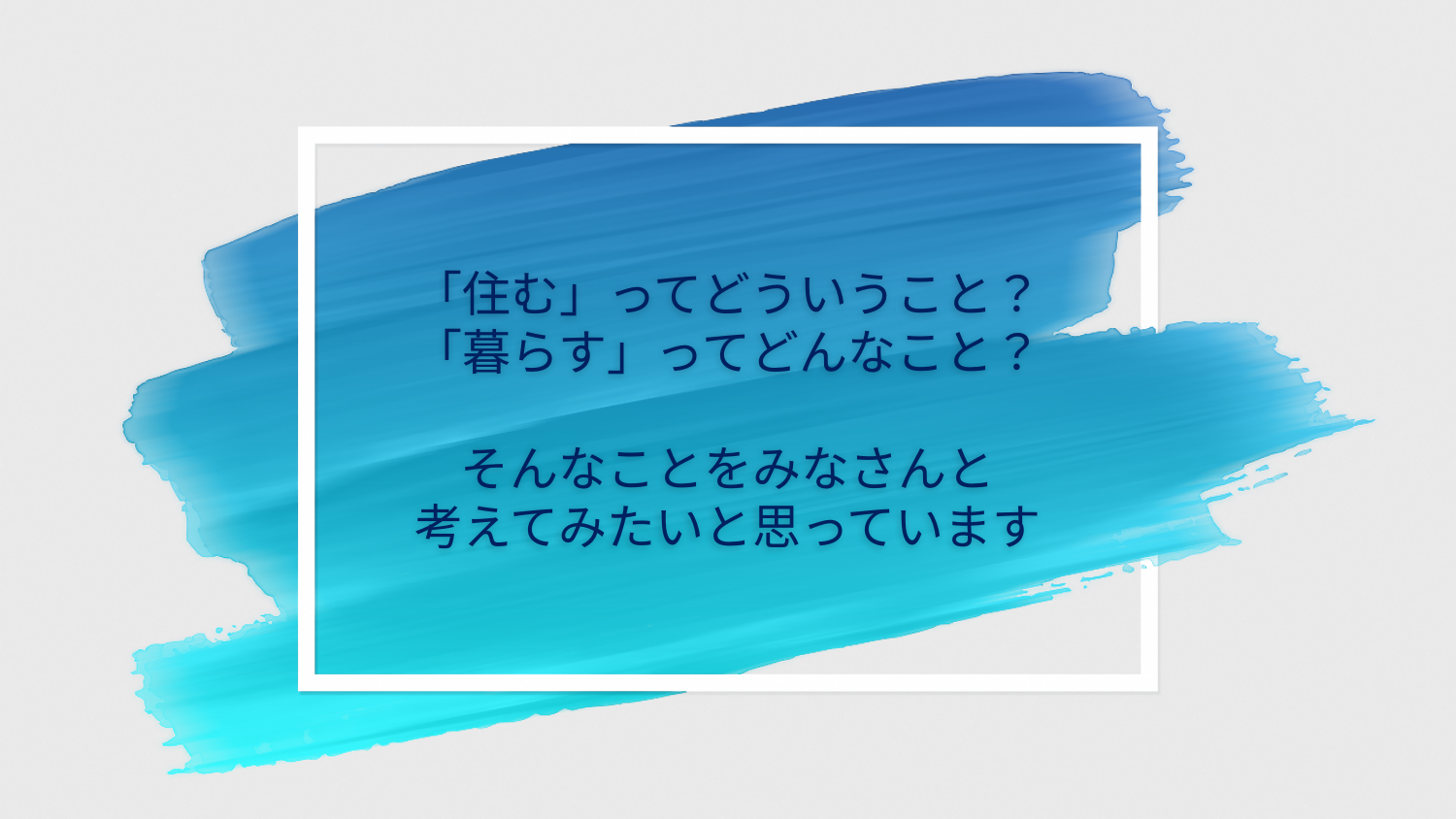

# 「住む」ってどういうこと？ 「暮らす」ってどんなこと？ そんなことをみなさんと 考えてみたいと思っています